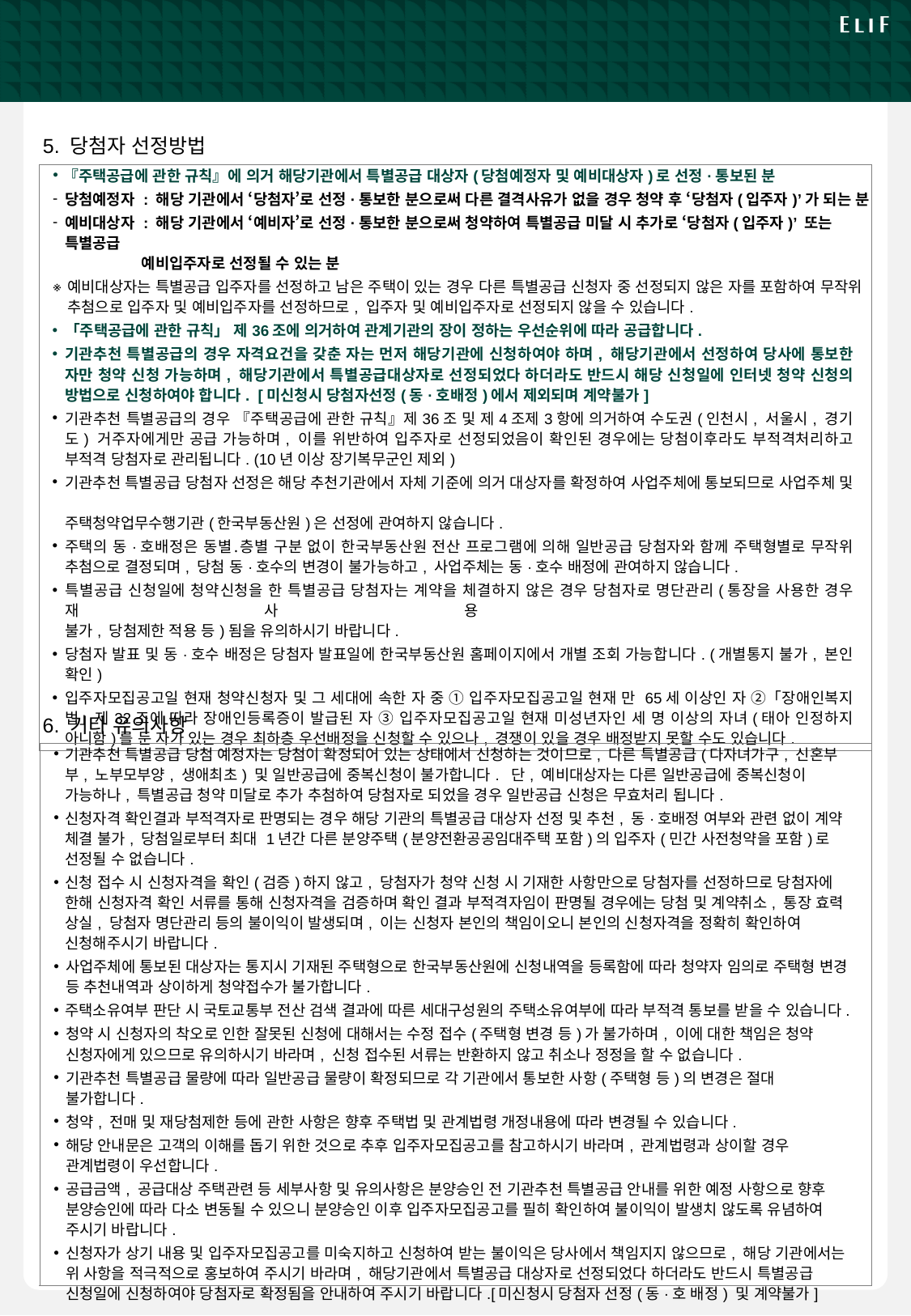

# 기관추천 특별공급 안내문 [3/4]
5. 당첨자 선정방법
| 『주택공급에 관한 규칙』에 의거 해당기관에서 특별공급 대상자(당첨예정자 및 예비대상자)로 선정·통보된 분 당첨예정자 : 해당 기관에서 ‘당첨자’로 선정·통보한 분으로써 다른 결격사유가 없을 경우 청약 후 ‘당첨자(입주자)’가 되는 분 예비대상자 : 해당 기관에서 ‘예비자’로 선정·통보한 분으로써 청약하여 특별공급 미달 시 추가로 ‘당첨자(입주자)’ 또는 특별공급 예비입주자로 선정될 수 있는 분 예비대상자는 특별공급 입주자를 선정하고 남은 주택이 있는 경우 다른 특별공급 신청자 중 선정되지 않은 자를 포함하여 무작위 추첨으로 입주자 및 예비입주자를 선정하므로, 입주자 및 예비입주자로 선정되지 않을 수 있습니다. 「주택공급에 관한 규칙」 제36조에 의거하여 관계기관의 장이 정하는 우선순위에 따라 공급합니다. 기관추천 특별공급의 경우 자격요건을 갖춘 자는 먼저 해당기관에 신청하여야 하며, 해당기관에서 선정하여 당사에 통보한 자만 청약 신청 가능하며, 해당기관에서 특별공급대상자로 선정되었다 하더라도 반드시 해당 신청일에 인터넷 청약 신청의 방법으로 신청하여야 합니다. [미신청시 당첨자선정(동·호배정)에서 제외되며 계약불가] 기관추천 특별공급의 경우 『주택공급에 관한 규칙』제36조 및 제4조제3항에 의거하여 수도권(인천시, 서울시, 경기도) 거주자에게만 공급 가능하며, 이를 위반하여 입주자로 선정되었음이 확인된 경우에는 당첨이후라도 부적격처리하고 부적격 당첨자로 관리됩니다. (10년 이상 장기복무군인 제외) 기관추천 특별공급 당첨자 선정은 해당 추천기관에서 자체 기준에 의거 대상자를 확정하여 사업주체에 통보되므로 사업주체 및 주택청약업무수행기관(한국부동산원)은 선정에 관여하지 않습니다. 주택의 동·호배정은 동별․층별 구분 없이 한국부동산원 전산 프로그램에 의해 일반공급 당첨자와 함께 주택형별로 무작위 추첨으로 결정되며, 당첨 동·호수의 변경이 불가능하고, 사업주체는 동·호수 배정에 관여하지 않습니다. 특별공급 신청일에 청약신청을 한 특별공급 당첨자는 계약을 체결하지 않은 경우 당첨자로 명단관리(통장을 사용한 경우 재사용 불가, 당첨제한 적용 등)됨을 유의하시기 바랍니다. 당첨자 발표 및 동·호수 배정은 당첨자 발표일에 한국부동산원 홈페이지에서 개별 조회 가능합니다. (개별통지 불가, 본인 확인) 입주자모집공고일 현재 청약신청자 및 그 세대에 속한 자 중 ① 입주자모집공고일 현재 만 65세 이상인 자 ②「장애인복지법」제32조에 따라 장애인등록증이 발급된 자 ③ 입주자모집공고일 현재 미성년자인 세 명 이상의 자녀(태아 인정하지 아니함)를 둔 자가 있는 경우 최하층 우선배정을 신청할 수 있으나, 경쟁이 있을 경우 배정받지 못할 수도 있습니다. |
| --- |
6. 기타 유의사항
| 기관추천 특별공급 당첨 예정자는 당첨이 확정되어 있는 상태에서 신청하는 것이므로, 다른 특별공급(다자녀가구, 신혼부부, 노부모부양, 생애최초) 및 일반공급에 중복신청이 불가합니다. 단, 예비대상자는 다른 일반공급에 중복신청이 가능하나, 특별공급 청약 미달로 추가 추첨하여 당첨자로 되었을 경우 일반공급 신청은 무효처리 됩니다. 신청자격 확인결과 부적격자로 판명되는 경우 해당 기관의 특별공급 대상자 선정 및 추천, 동·호배정 여부와 관련 없이 계약 체결 불가, 당첨일로부터 최대 1년간 다른 분양주택(분양전환공공임대주택 포함)의 입주자(민간 사전청약을 포함)로 선정될 수 없습니다. 신청 접수 시 신청자격을 확인(검증)하지 않고, 당첨자가 청약 신청 시 기재한 사항만으로 당첨자를 선정하므로 당첨자에 한해 신청자격 확인 서류를 통해 신청자격을 검증하며 확인 결과 부적격자임이 판명될 경우에는 당첨 및 계약취소, 통장 효력 상실, 당첨자 명단관리 등의 불이익이 발생되며, 이는 신청자 본인의 책임이오니 본인의 신청자격을 정확히 확인하여 신청해주시기 바랍니다. 사업주체에 통보된 대상자는 통지시 기재된 주택형으로 한국부동산원에 신청내역을 등록함에 따라 청약자 임의로 주택형 변경 등 추천내역과 상이하게 청약접수가 불가합니다. 주택소유여부 판단 시 국토교통부 전산 검색 결과에 따른 세대구성원의 주택소유여부에 따라 부적격 통보를 받을 수 있습니다. 청약 시 신청자의 착오로 인한 잘못된 신청에 대해서는 수정 접수(주택형 변경 등)가 불가하며, 이에 대한 책임은 청약 신청자에게 있으므로 유의하시기 바라며, 신청 접수된 서류는 반환하지 않고 취소나 정정을 할 수 없습니다. 기관추천 특별공급 물량에 따라 일반공급 물량이 확정되므로 각 기관에서 통보한 사항(주택형 등)의 변경은 절대 불가합니다. 청약, 전매 및 재당첨제한 등에 관한 사항은 향후 주택법 및 관계법령 개정내용에 따라 변경될 수 있습니다. 해당 안내문은 고객의 이해를 돕기 위한 것으로 추후 입주자모집공고를 참고하시기 바라며, 관계법령과 상이할 경우 관계법령이 우선합니다. 공급금액, 공급대상 주택관련 등 세부사항 및 유의사항은 분양승인 전 기관추천 특별공급 안내를 위한 예정 사항으로 향후 분양승인에 따라 다소 변동될 수 있으니 분양승인 이후 입주자모집공고를 필히 확인하여 불이익이 발생치 않도록 유념하여 주시기 바랍니다. 신청자가 상기 내용 및 입주자모집공고를 미숙지하고 신청하여 받는 불이익은 당사에서 책임지지 않으므로, 해당 기관에서는 위 사항을 적극적으로 홍보하여 주시기 바라며, 해당기관에서 특별공급 대상자로 선정되었다 하더라도 반드시 특별공급 신청일에 신청하여야 당첨자로 확정됨을 안내하여 주시기 바랍니다.[미신청시 당첨자 선정(동·호 배정) 및 계약불가] |
| --- |